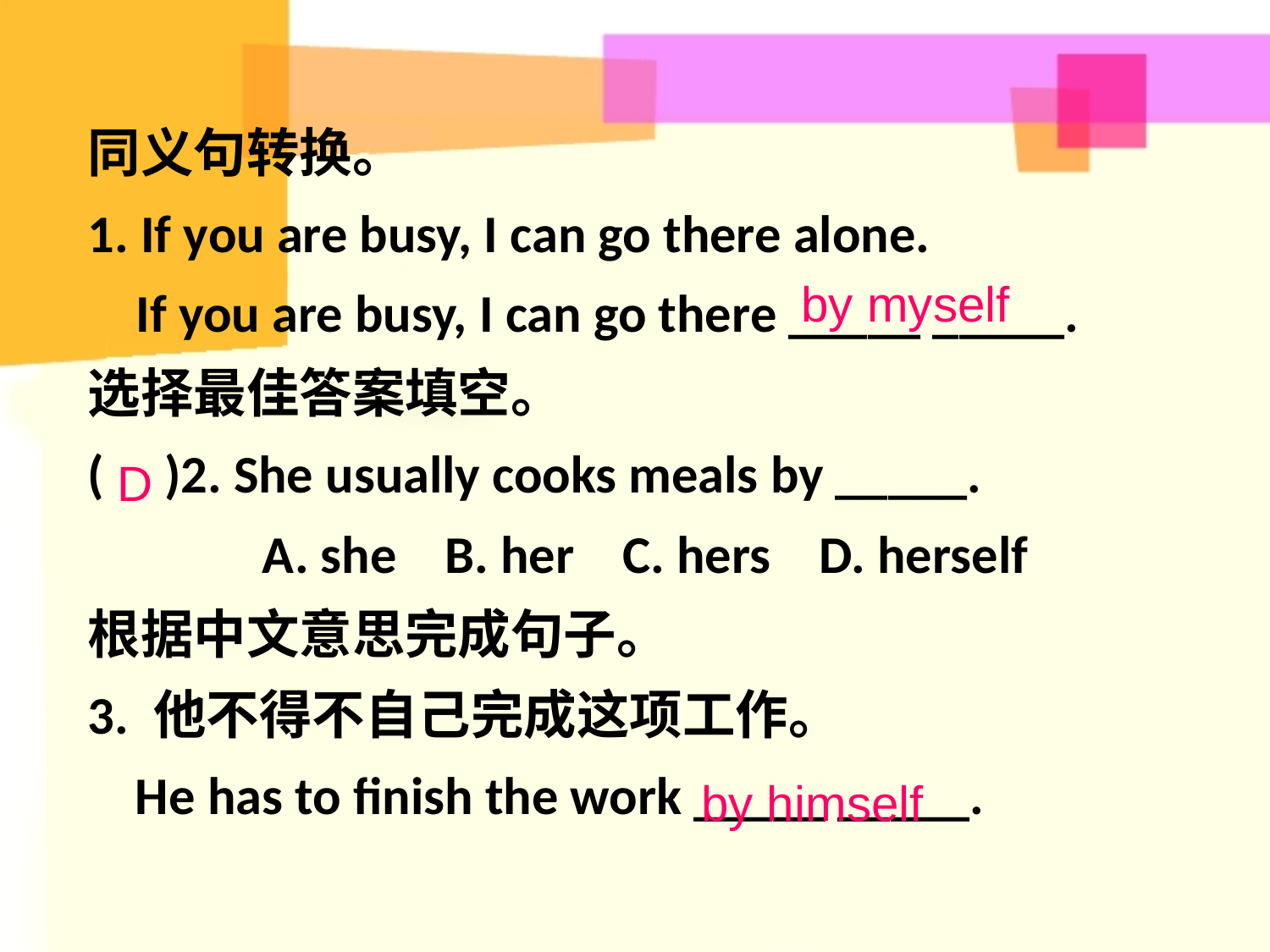

同义句转换。
1. If you are busy, I can go there alone.
    If you are busy, I can go there _____ _____.
选择最佳答案填空。
(     )2. She usually cooks meals by _____.
		A. she    B. her    C. hers    D. herself
根据中文意思完成句子。
3. 他不得不自己完成这项工作。
	He has to finish the work _____ _____.
by myself
D
by himself